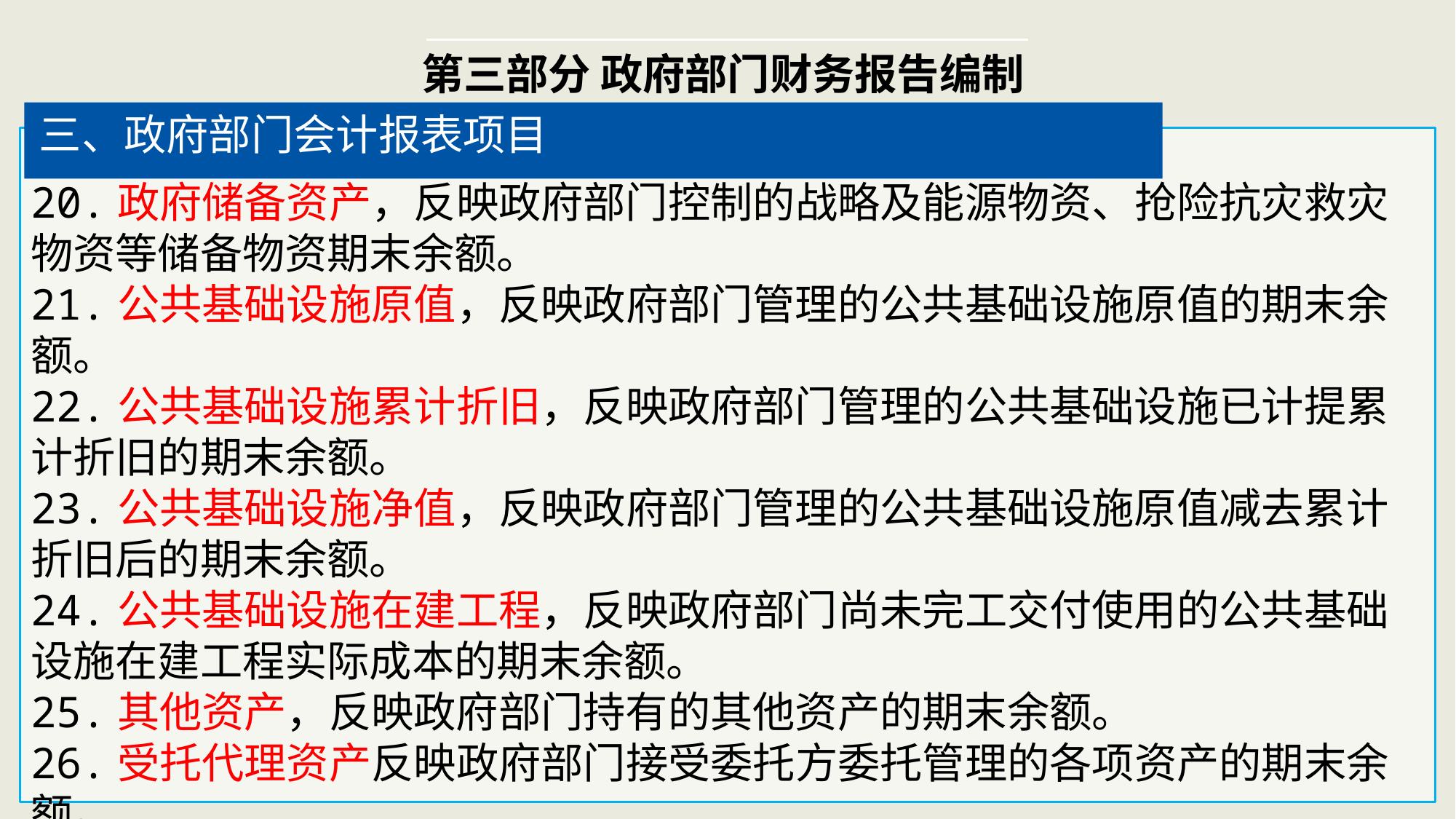

第三部分 政府部门财务报告编制

三、政府部门会计报表项目

20.政府储备资产，反映政府部门控制的战略及能源物资、抢险抗灾救灾物资等储备物资期末余额。
21.公共基础设施原值，反映政府部门管理的公共基础设施原值的期末余额。
22.公共基础设施累计折旧，反映政府部门管理的公共基础设施已计提累计折旧的期末余额。
23.公共基础设施净值，反映政府部门管理的公共基础设施原值减去累计折旧后的期末余额。
24.公共基础设施在建工程，反映政府部门尚未完工交付使用的公共基础设施在建工程实际成本的期末余额。
25.其他资产，反映政府部门持有的其他资产的期末余额。
26.受托代理资产反映政府部门接受委托方委托管理的各项资产的期末余额。
53